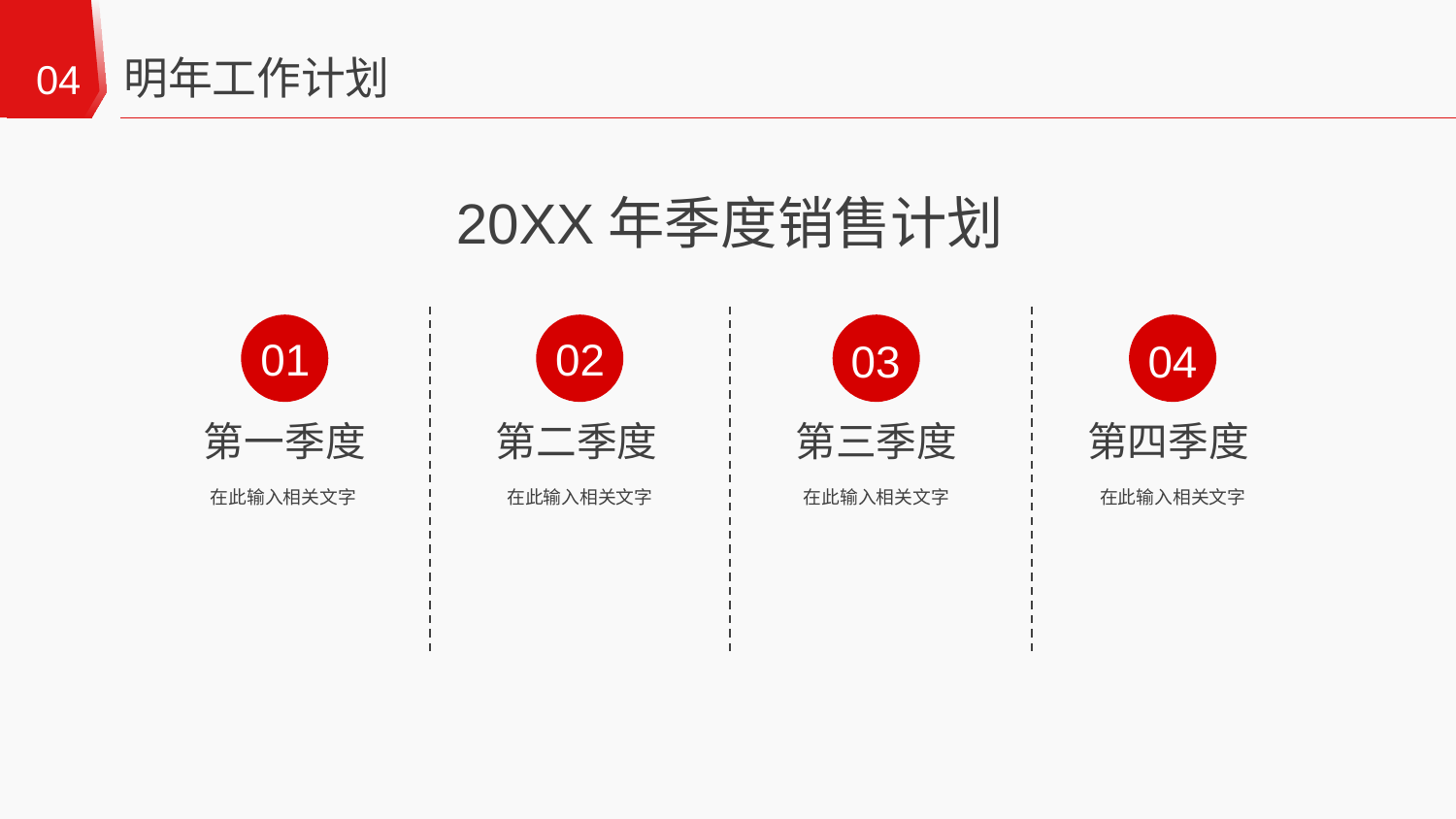

明年工作计划
04
20XX年季度销售计划

01

02

03

04
第一季度
第二季度
第三季度
第四季度
在此输入相关文字
在此输入相关文字
在此输入相关文字
在此输入相关文字